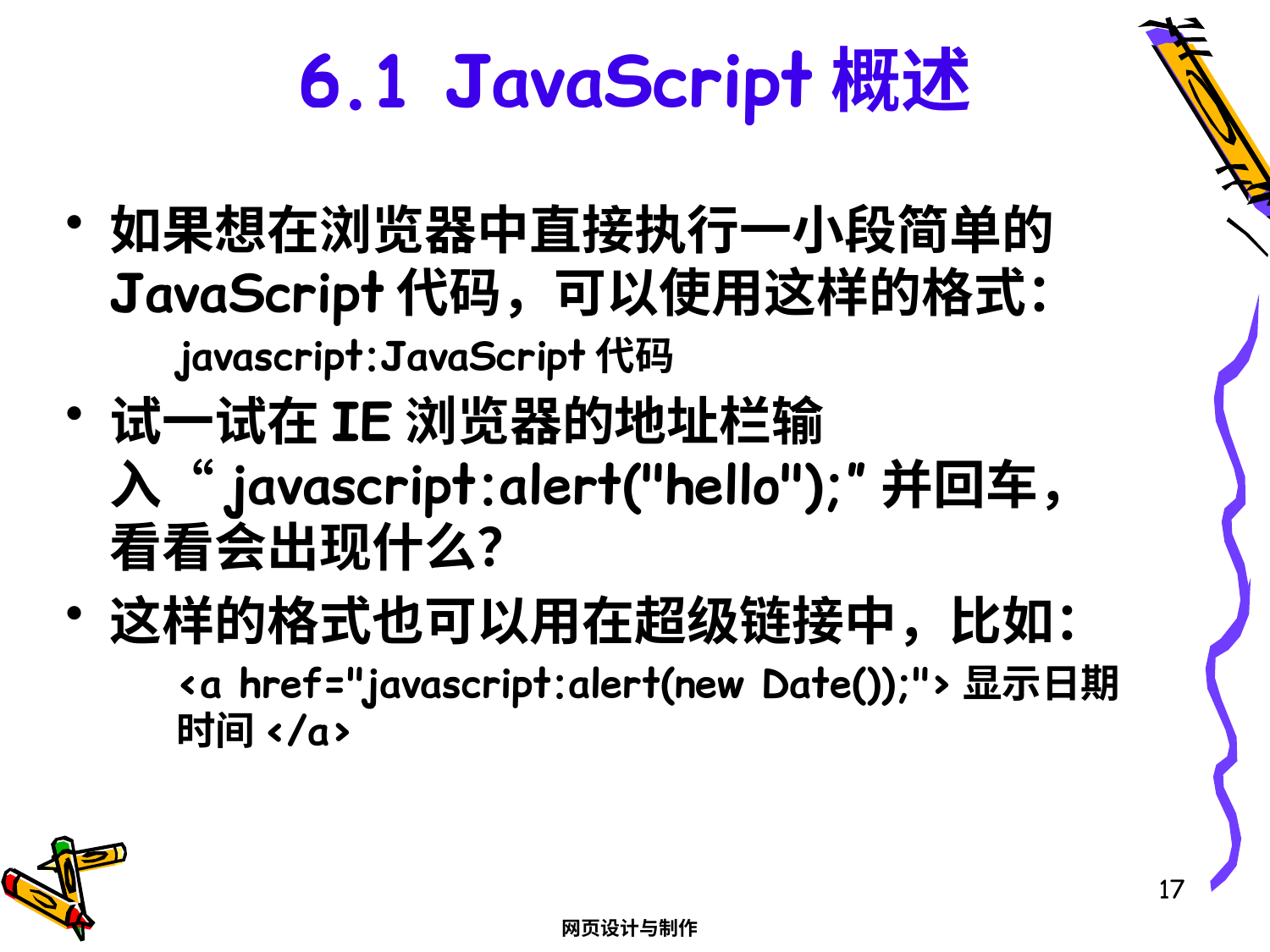

# 6.1 JavaScript概述
如果想在浏览器中直接执行一小段简单的JavaScript代码，可以使用这样的格式：
javascript:JavaScript代码
试一试在IE浏览器的地址栏输入“javascript:alert("hello");”并回车，看看会出现什么？
这样的格式也可以用在超级链接中，比如：
<a href="javascript:alert(new Date());">显示日期时间</a>

17
网页设计与制作